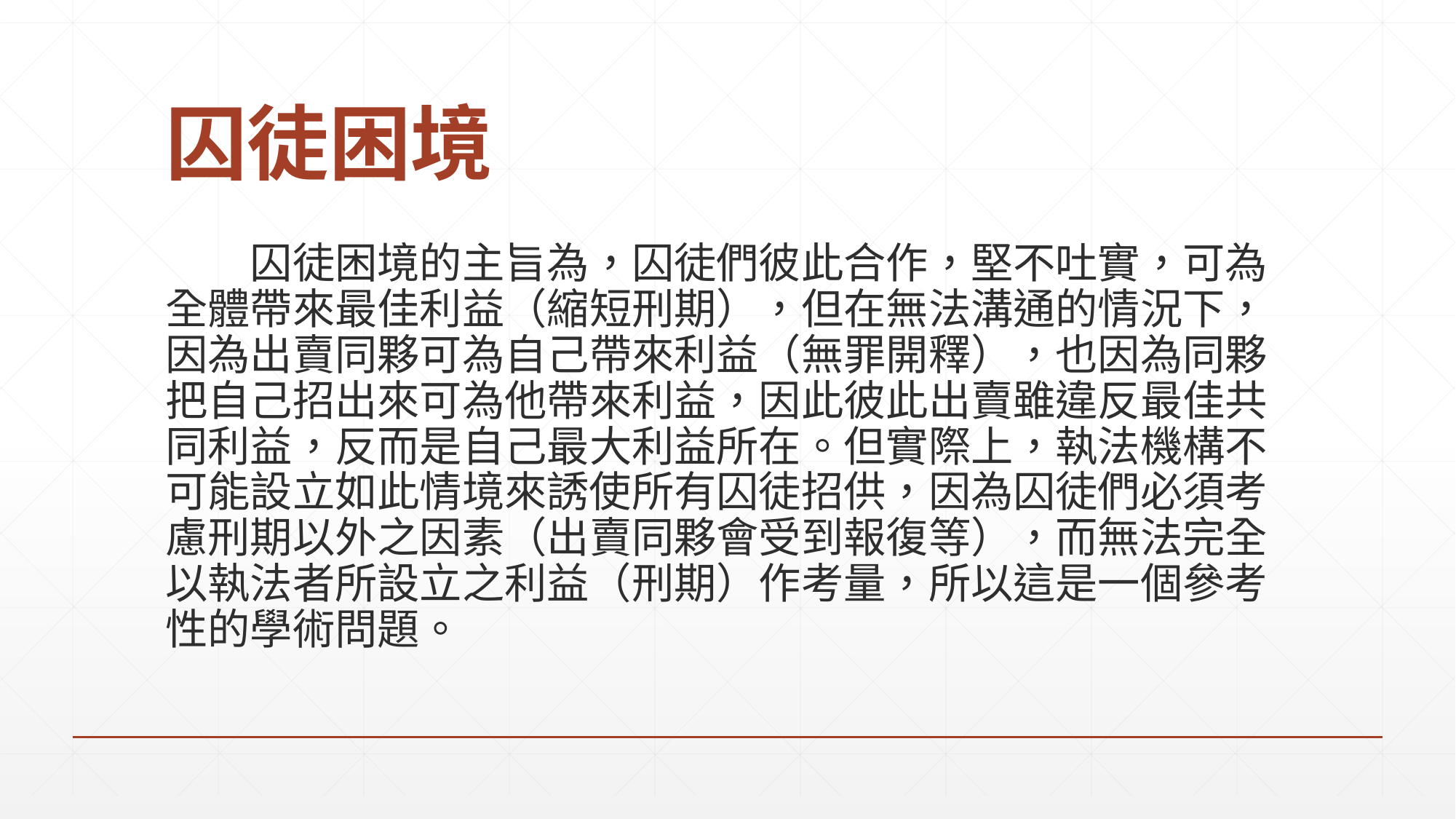

# 囚徒困境
　　囚徒困境的主旨為，囚徒們彼此合作，堅不吐實，可為全體帶來最佳利益（縮短刑期），但在無法溝通的情況下，因為出賣同夥可為自己帶來利益（無罪開釋），也因為同夥把自己招出來可為他帶來利益，因此彼此出賣雖違反最佳共同利益，反而是自己最大利益所在。但實際上，執法機構不可能設立如此情境來誘使所有囚徒招供，因為囚徒們必須考慮刑期以外之因素（出賣同夥會受到報復等），而無法完全以執法者所設立之利益（刑期）作考量，所以這是一個參考性的學術問題。